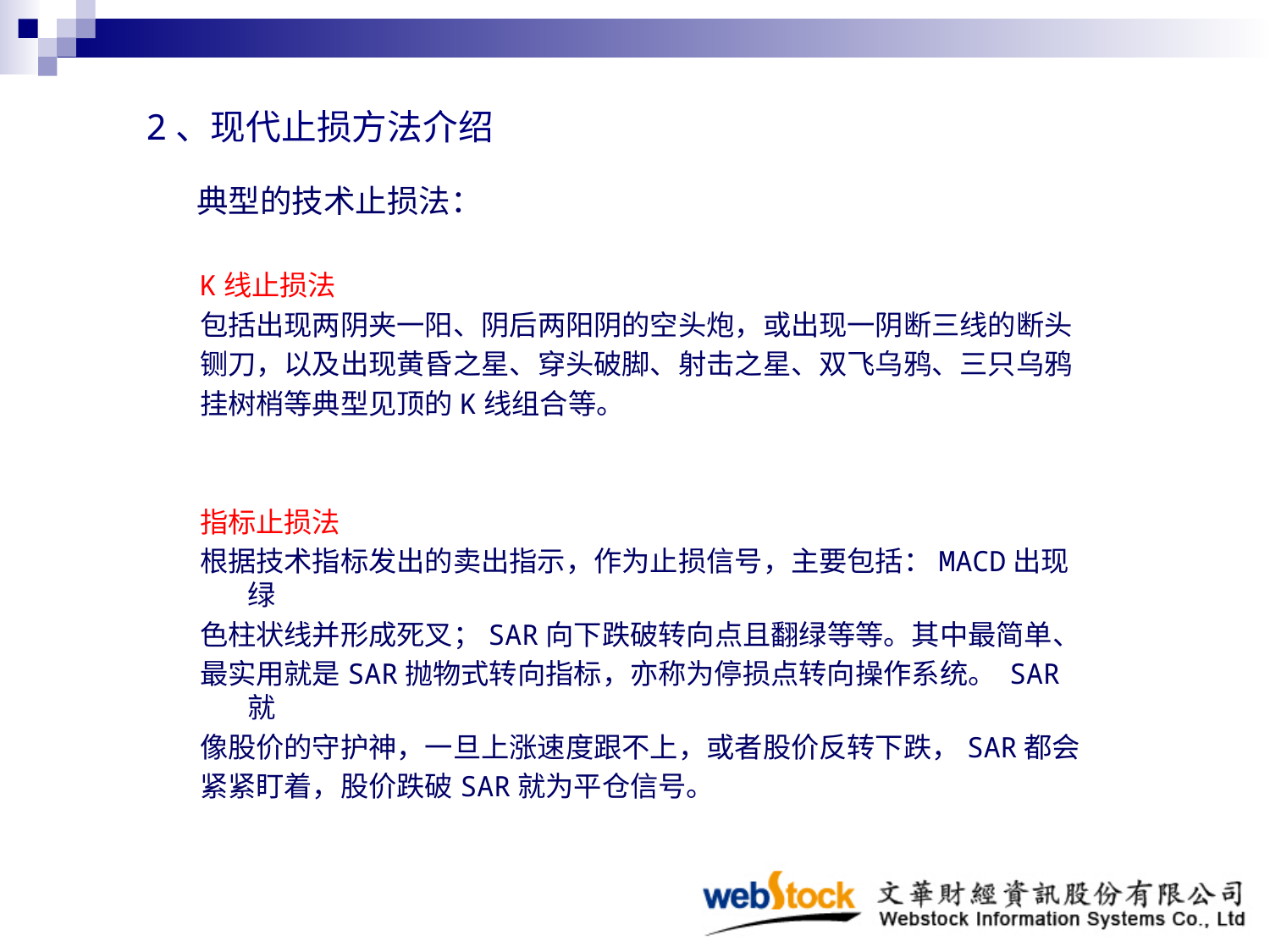

2、现代止损方法介绍
# 典型的技术止损法：
K线止损法
包括出现两阴夹一阳、阴后两阳阴的空头炮，或出现一阴断三线的断头
铡刀，以及出现黄昏之星、穿头破脚、射击之星、双飞乌鸦、三只乌鸦
挂树梢等典型见顶的K线组合等。

指标止损法
根据技术指标发出的卖出指示，作为止损信号，主要包括：MACD出现绿
色柱状线并形成死叉；SAR向下跌破转向点且翻绿等等。其中最简单、
最实用就是SAR抛物式转向指标，亦称为停损点转向操作系统。 SAR就
像股价的守护神，一旦上涨速度跟不上，或者股价反转下跌，SAR都会
紧紧盯着，股价跌破SAR就为平仓信号。